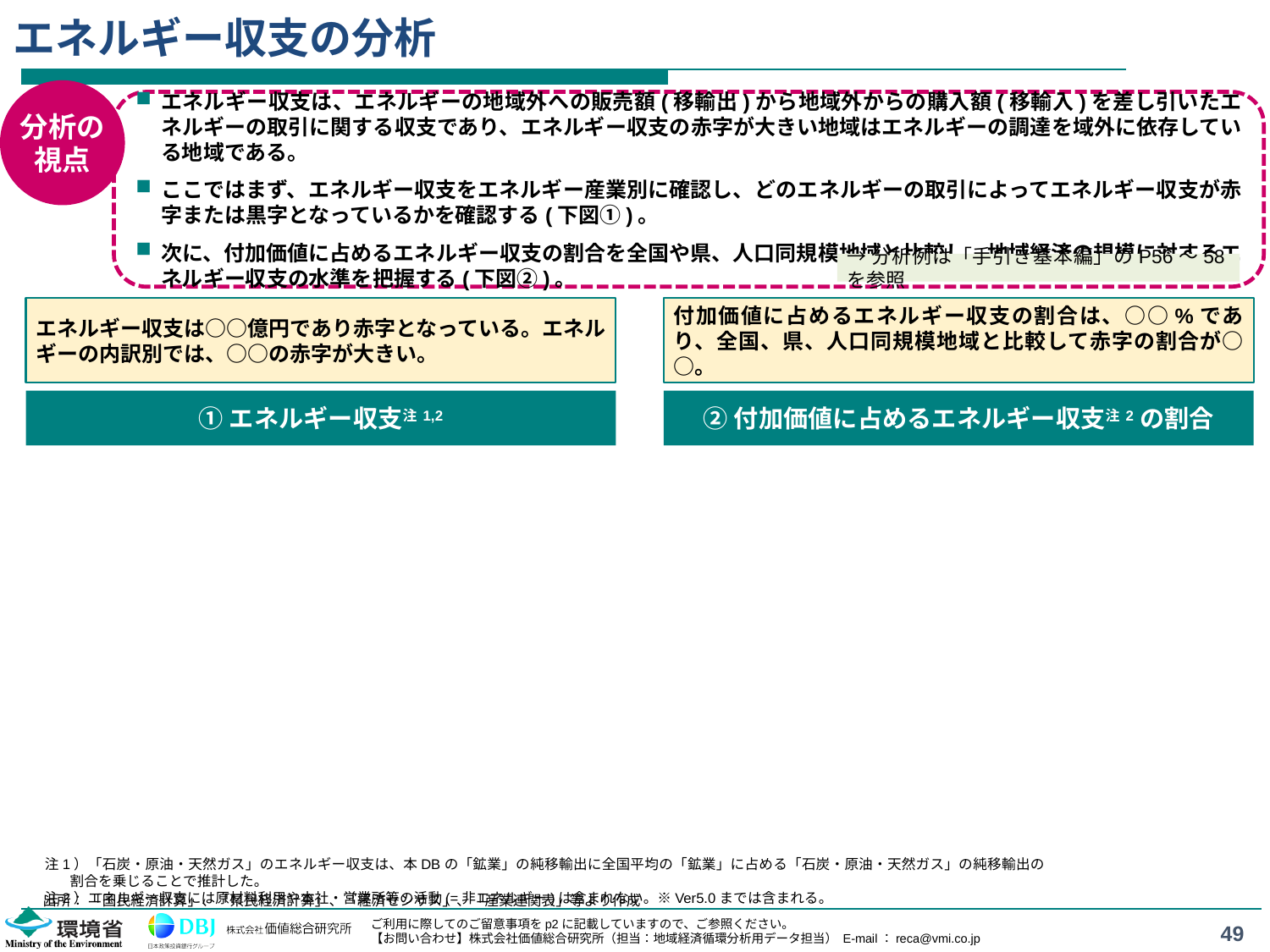

# エネルギー収支の分析
分析の
視点
エネルギー収支は、エネルギーの地域外への販売額(移輸出)から地域外からの購入額(移輸入)を差し引いたエネルギーの取引に関する収支であり、エネルギー収支の赤字が大きい地域はエネルギーの調達を域外に依存している地域である。
ここではまず、エネルギー収支をエネルギー産業別に確認し、どのエネルギーの取引によってエネルギー収支が赤字または黒字となっているかを確認する(下図①)。
次に、付加価値に占めるエネルギー収支の割合を全国や県、人口同規模地域と比較し、地域経済の規模に対するエネルギー収支の水準を把握する(下図②)。
→分析例は「手引き基本編」のP56～58を参照
エネルギー収支は○○億円であり赤字となっている。エネルギーの内訳別では、○○の赤字が大きい。
付加価値に占めるエネルギー収支の割合は、○○%であり、全国、県、人口同規模地域と比較して赤字の割合が○○。
①エネルギー収支注1,2
②付加価値に占めるエネルギー収支注2の割合
注1）「石炭・原油・天然ガス」のエネルギー収支は、本DBの「鉱業」の純移輸出に全国平均の「鉱業」に占める「石炭・原油・天然ガス」の純移輸出の割合を乗じることで推計した。
注2）エネルギー収支には原材料利用や本社・営業所等の活動(=非エネルギー)は含まれない。※Ver5.0までは含まれる。
出所： 「国民経済計算」、「県民経済計算」、「経済センサス」、「産業連関表」等より作成
49